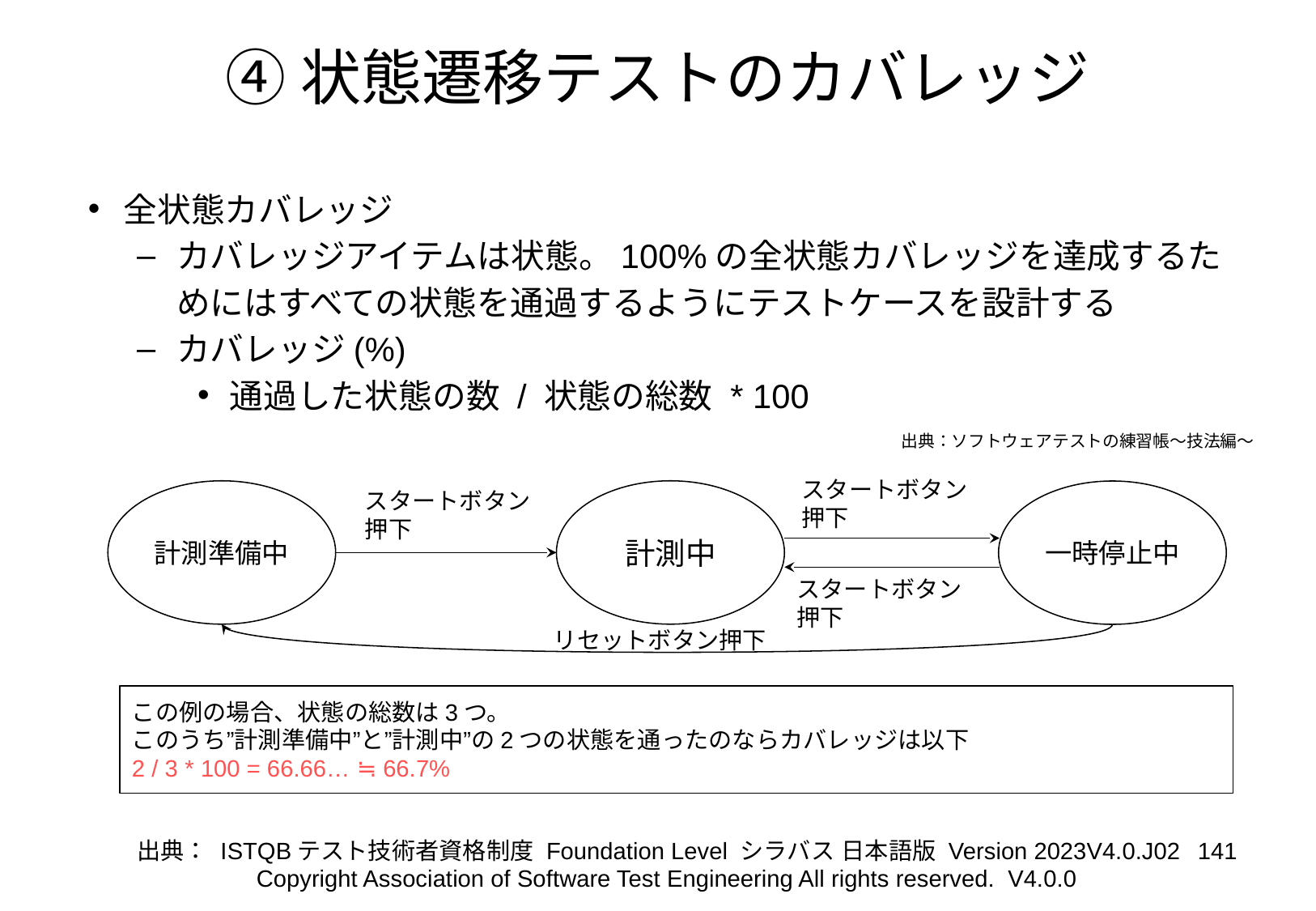

# ④状態遷移テストのカバレッジ
全状態カバレッジ
カバレッジアイテムは状態。100%の全状態カバレッジを達成するためにはすべての状態を通過するようにテストケースを設計する
カバレッジ(%)
通過した状態の数 / 状態の総数 * 100

出典：ソフトウェアテストの練習帳～技法編～
スタートボタン
押下
スタートボタン
押下
計測準備中
計測中
一時停止中
スタートボタン
押下
リセットボタン押下
この例の場合、状態の総数は3つ。
このうち”計測準備中”と”計測中”の2つの状態を通ったのならカバレッジは以下
2 / 3 * 100 = 66.66… ≒ 66.7%
141
出典： ISTQBテスト技術者資格制度 Foundation Level シラバス 日本語版 Version 2023V4.0.J02
Copyright Association of Software Test Engineering All rights reserved.  V4.0.0